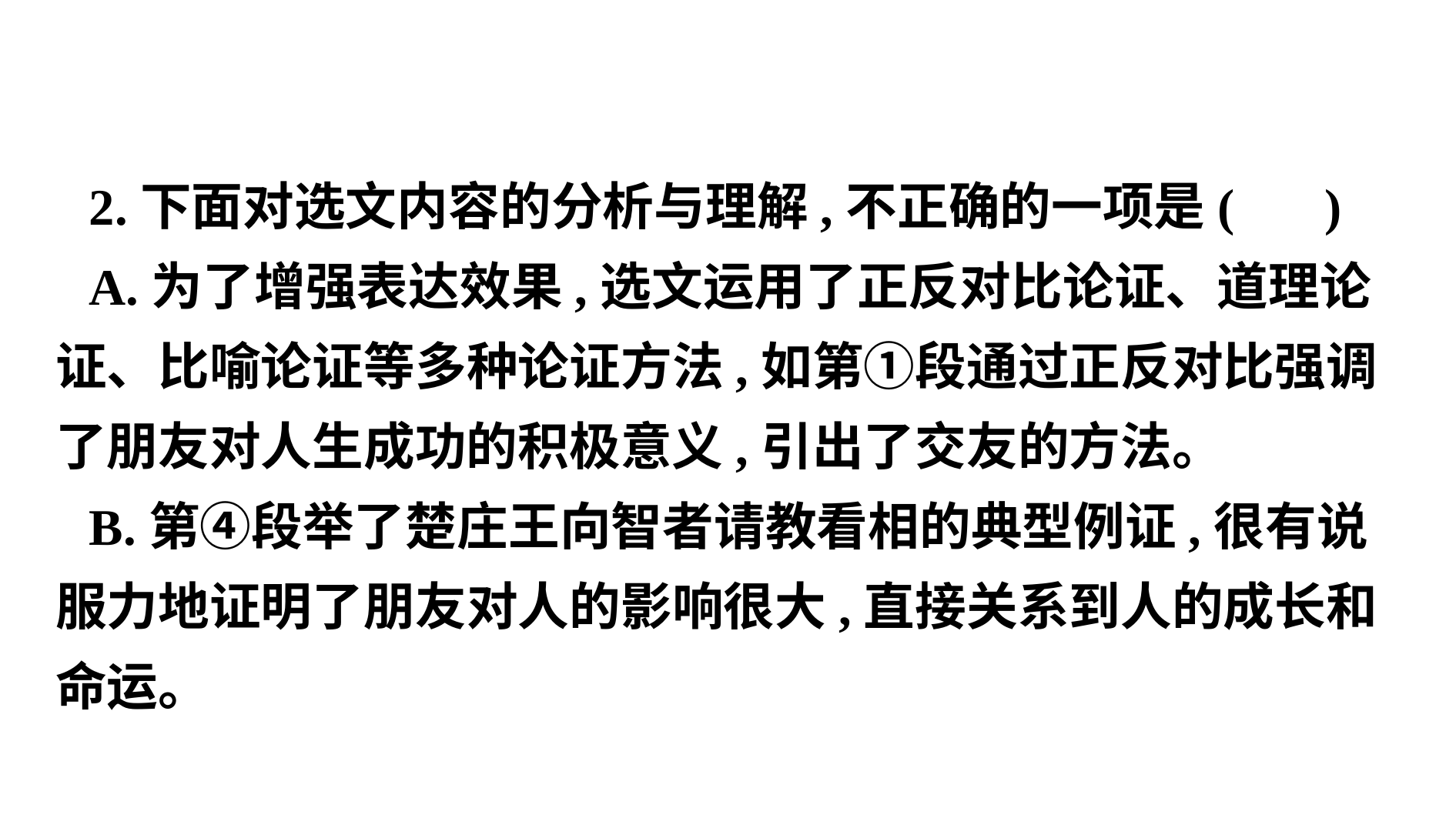

2.下面对选文内容的分析与理解,不正确的一项是(       )
A.为了增强表达效果,选文运用了正反对比论证、道理论证、比喻论证等多种论证方法,如第①段通过正反对比强调了朋友对人生成功的积极意义,引出了交友的方法。
B.第④段举了楚庄王向智者请教看相的典型例证,很有说服力地证明了朋友对人的影响很大,直接关系到人的成长和命运。